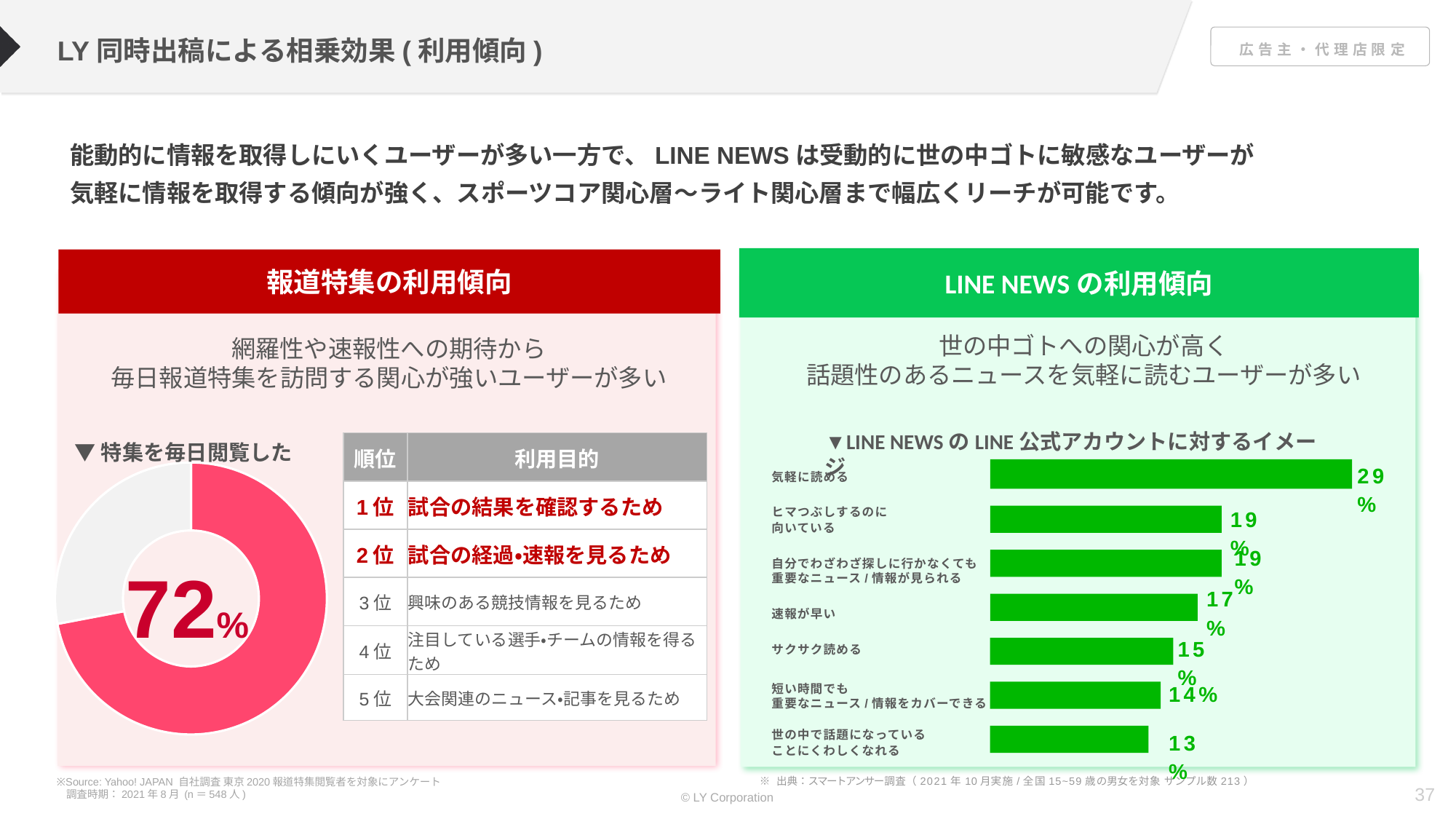

LY同時出稿による相乗効果(利用傾向)
能動的に情報を取得しにいくユーザーが多い一方で、LINE NEWSは受動的に世の中ゴトに敏感なユーザーが
気軽に情報を取得する傾向が強く、スポーツコア関心層～ライト関心層まで幅広くリーチが可能です。
LINE NEWSの利用傾向
報道特集の利用傾向

世の中ゴトへの関心が高く
話題性のあるニュースを気軽に読むユーザーが多い
網羅性や速報性への期待から
毎日報道特集を訪問する関心が強いユーザーが多い
▼LINE NEWSのLINE公式アカウントに対するイメージ
| 順位 | 利用目的 |
| --- | --- |
| 1位 | 試合の結果を確認するため |
| 2位 | 試合の経過・速報を見るため |
| 3位 | 興味のある競技情報を見るため |
| 4位 | 注目している選手・チームの情報を得るため |
| 5位 | 大会関連のニュース・記事を見るため |
▼特集を毎日閲覧した

### Chart

| Category | 売上高 |
|---|---|
| 第 1 四半期 | 72.0 |
| 第 2 四半期 | 28.0 |
29 %
気軽に読める
ヒマつぶしするのに
向いている
19 %

19 %

72%
自分でわざわざ探しに行かなくても
重要なニュース/情報が見られる
17 %

速報が早い
15 %

サクサク読める
14%
短い時間でも
重要なニュース/情報をカバーできる

世の中で話題になっている
ことにくわしくなれる

13 %
※Source: Yahoo! JAPAN 自社調査 東京2020報道特集閲覧者を対象にアンケート
   調査時期：2021年8月 (n＝548人)
※ 出典：スマートアンサー調査（2021年10月実施/全国15~59歳の男女を対象 サンプル数213）